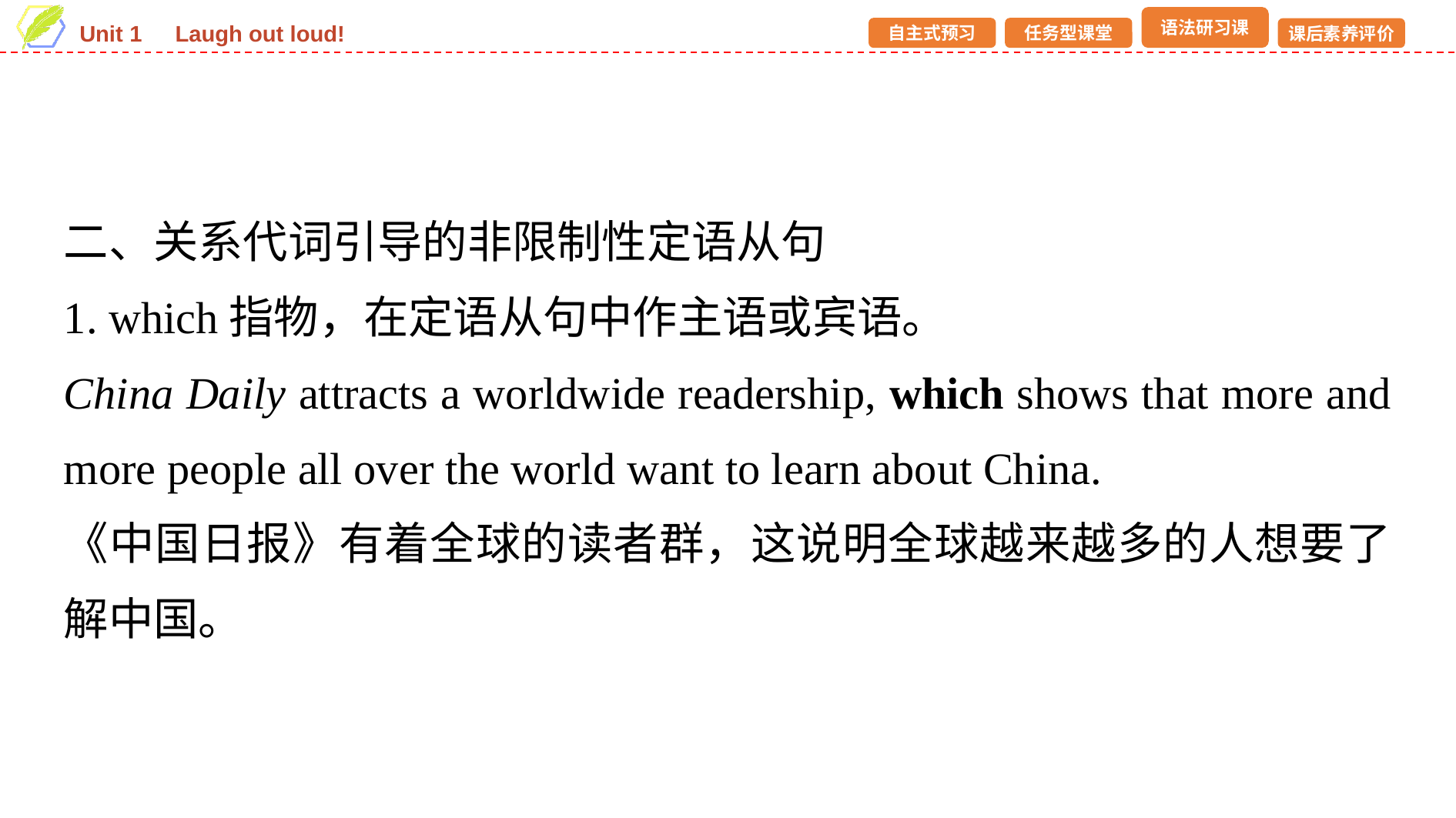

二、关系代词引导的非限制性定语从句
1. which指物，在定语从句中作主语或宾语。
China Daily attracts a worldwide readership, which shows that more and more people all over the world want to learn about China.
《中国日报》有着全球的读者群，这说明全球越来越多的人想要了解中国。